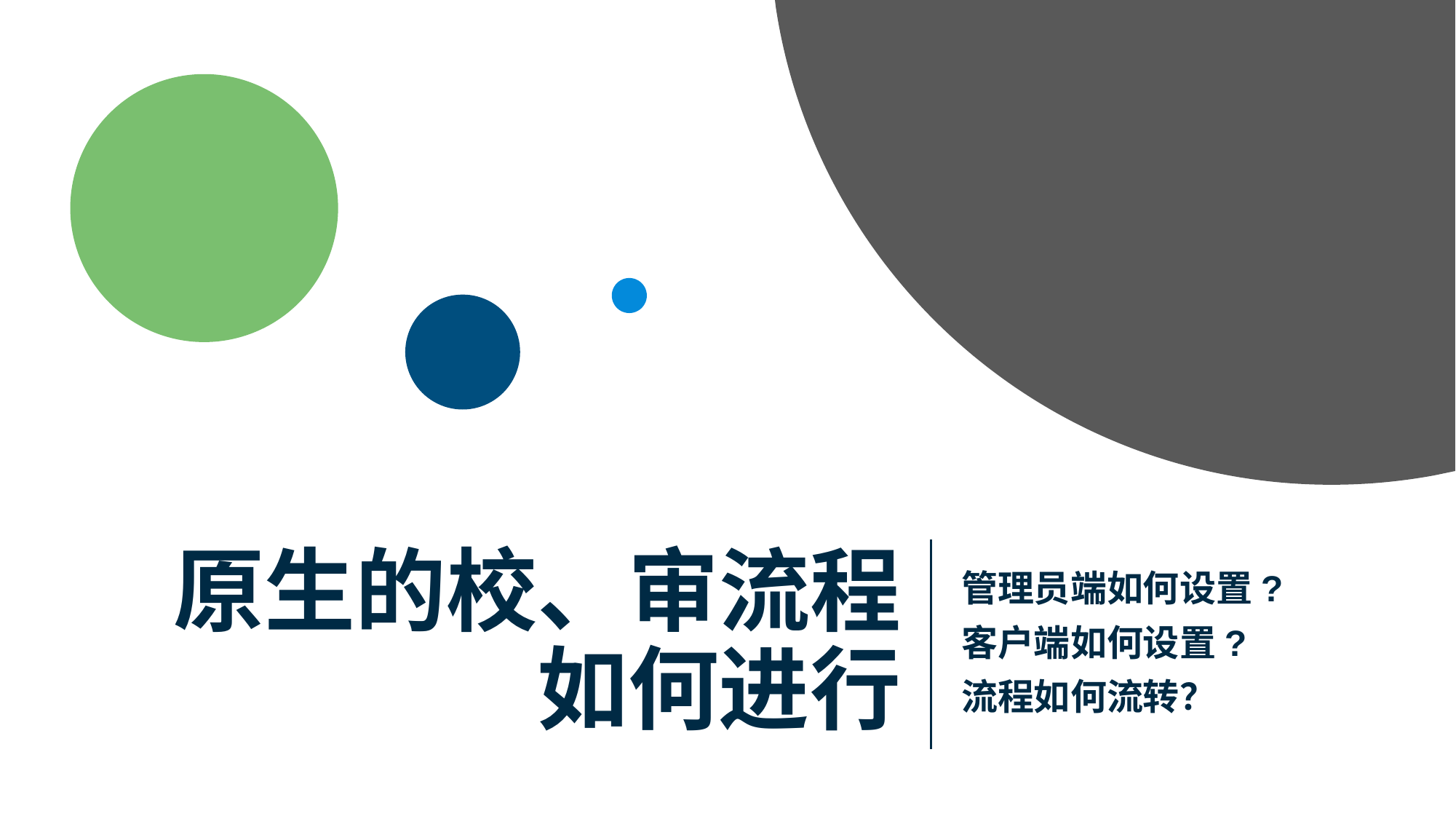

# 原生的校、审流程如何进行
管理员端如何设置?
客户端如何设置?
流程如何流转？